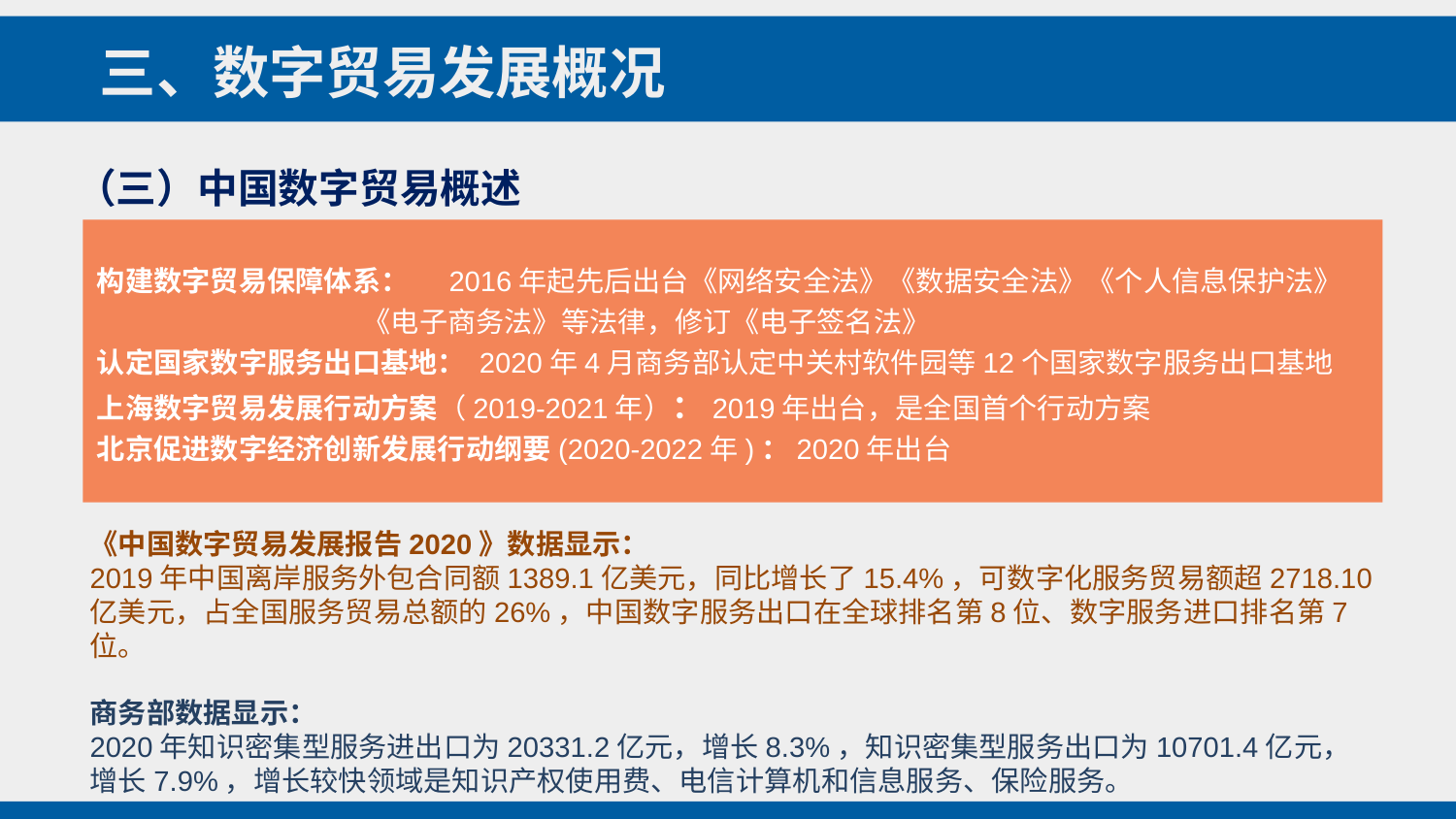

三、数字贸易发展概况
（三）中国数字贸易概述
构建数字贸易保障体系：     2016年起先后出台《网络安全法》《数据安全法》《个人信息保护法》
                                         《电子商务法》等法律，修订《电子签名法》
认定国家数字服务出口基地： 2020年4月商务部认定中关村软件园等12个国家数字服务出口基地
上海数字贸易发展行动方案（2019-2021年）：2019年出台，是全国首个行动方案
北京促进数字经济创新发展行动纲要(2020-2022年)：2020年出台
《中国数字贸易发展报告2020》数据显示：
2019年中国离岸服务外包合同额1389.1亿美元，同比增长了15.4%，可数字化服务贸易额超2718.10亿美元，占全国服务贸易总额的26%，中国数字服务出口在全球排名第8位、数字服务进口排名第7位。

商务部数据显示：
2020年知识密集型服务进出口为20331.2亿元，增长8.3%，知识密集型服务出口为10701.4亿元，增长7.9%，增长较快领域是知识产权使用费、电信计算机和信息服务、保险服务。